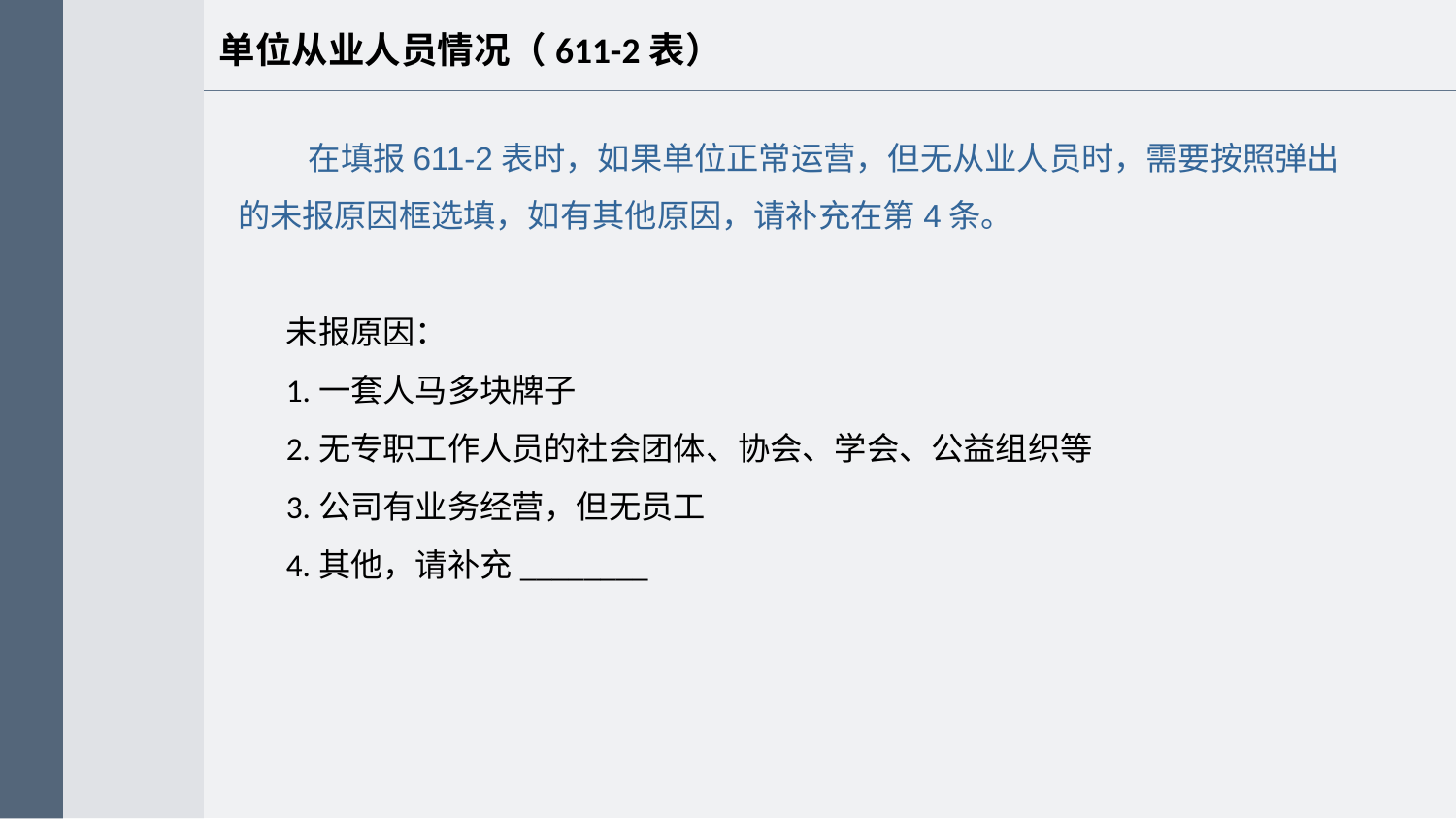

单位从业人员情况（611-2表）
  在填报611-2表时，如果单位正常运营，但无从业人员时，需要按照弹出的未报原因框选填，如有其他原因，请补充在第4条。
未报原因：1.一套人马多块牌子2.无专职工作人员的社会团体、协会、学会、公益组织等3.公司有业务经营，但无员工4.其他，请补充________